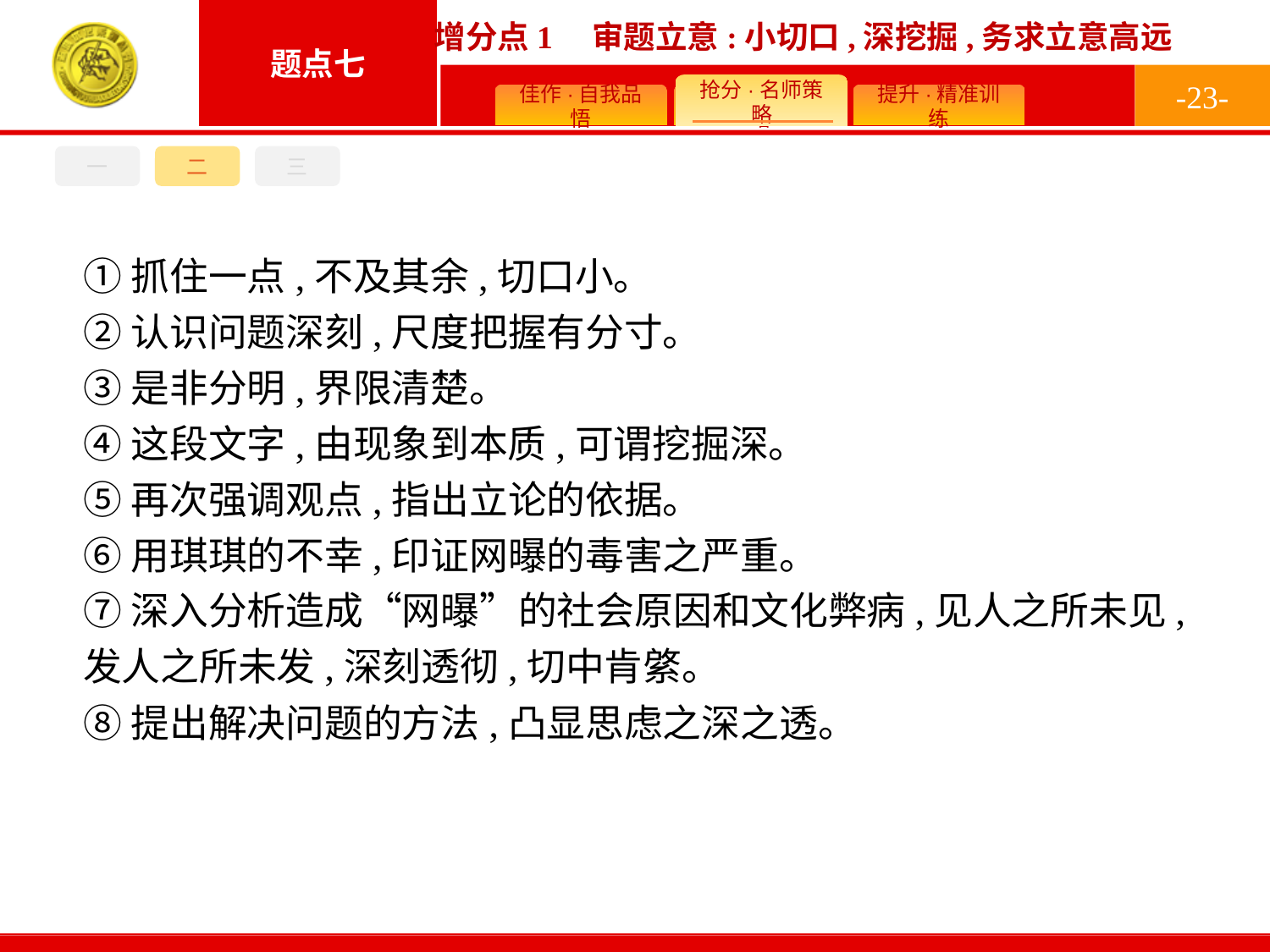

-23-
一
二
三
①抓住一点,不及其余,切口小。
②认识问题深刻,尺度把握有分寸。
③是非分明,界限清楚。
④这段文字,由现象到本质,可谓挖掘深。
⑤再次强调观点,指出立论的依据。
⑥用琪琪的不幸,印证网曝的毒害之严重。
⑦深入分析造成“网曝”的社会原因和文化弊病,见人之所未见,发人之所未发,深刻透彻,切中肯綮。
⑧提出解决问题的方法,凸显思虑之深之透。